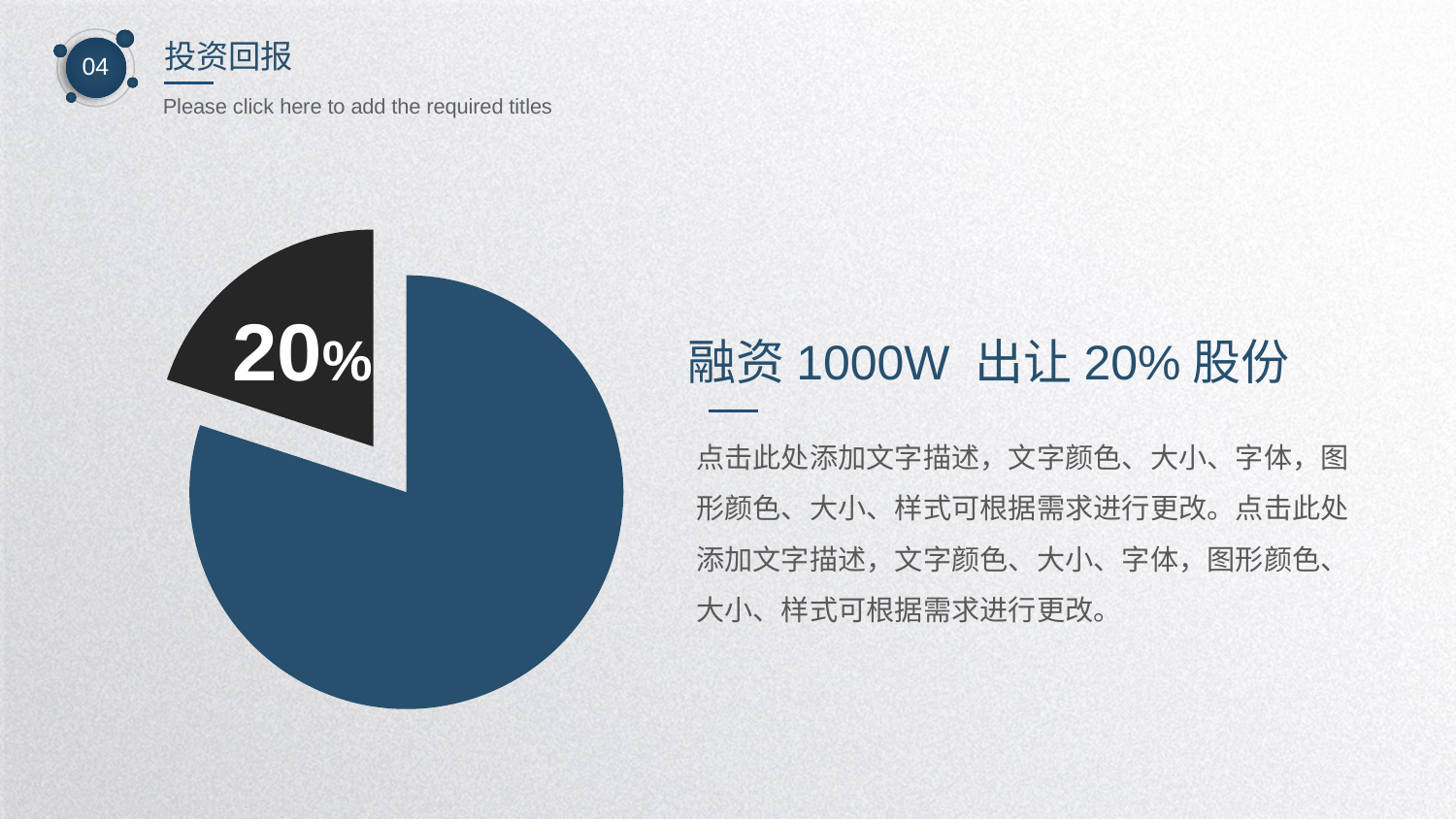

投资回报
04
Please click here to add the required titles

### Chart

| Category | 销售额 |
|---|---|
| 第一季度 | 8.0 |
| 第二季度 | 2.0 |
20%
融资1000W 出让20%股份
点击此处添加文字描述，文字颜色、大小、字体，图形颜色、大小、样式可根据需求进行更改。点击此处添加文字描述，文字颜色、大小、字体，图形颜色、大小、样式可根据需求进行更改。